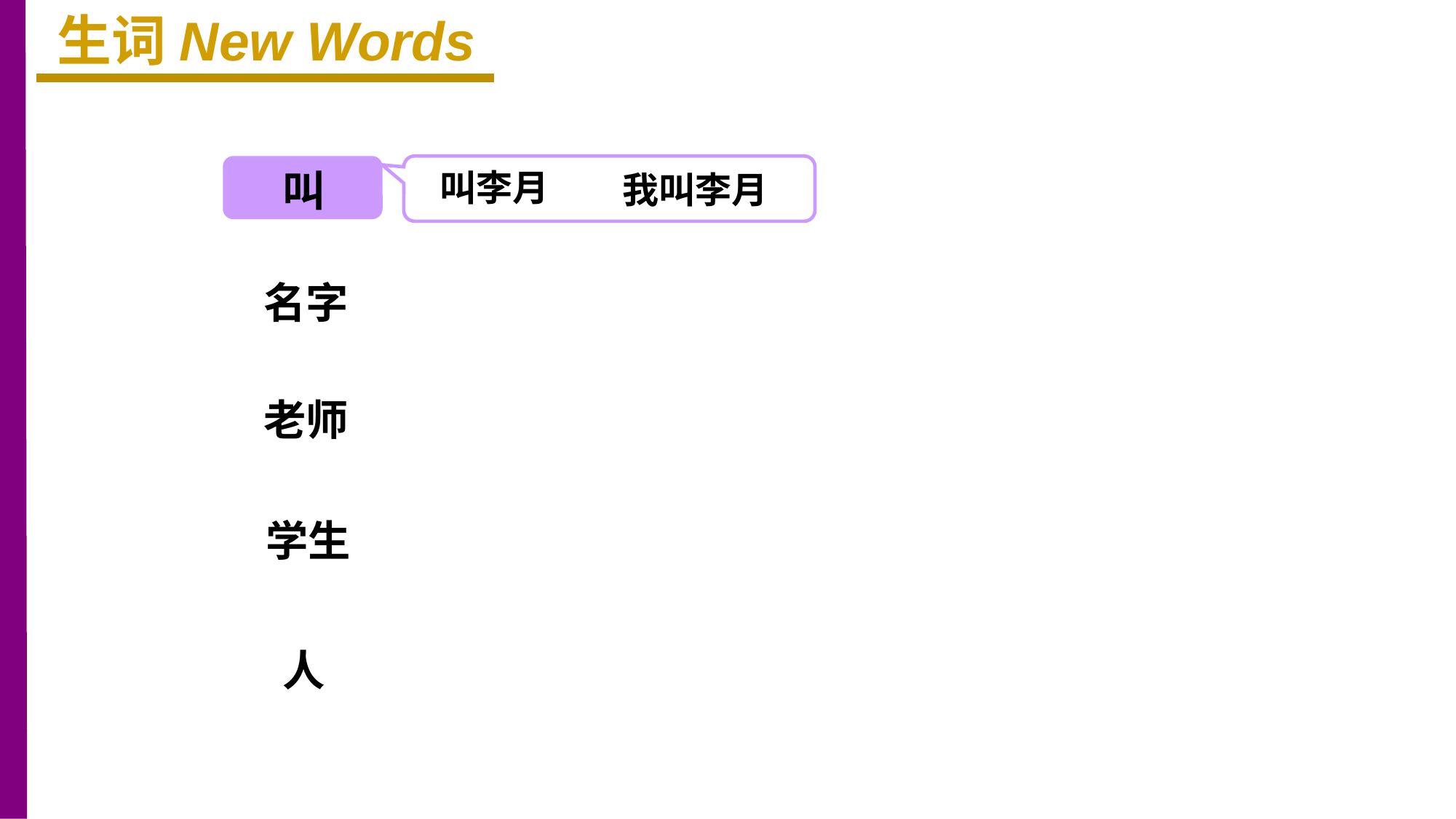

生词New Words

叫

叫李月
我叫李月
名字
老师
学生
人